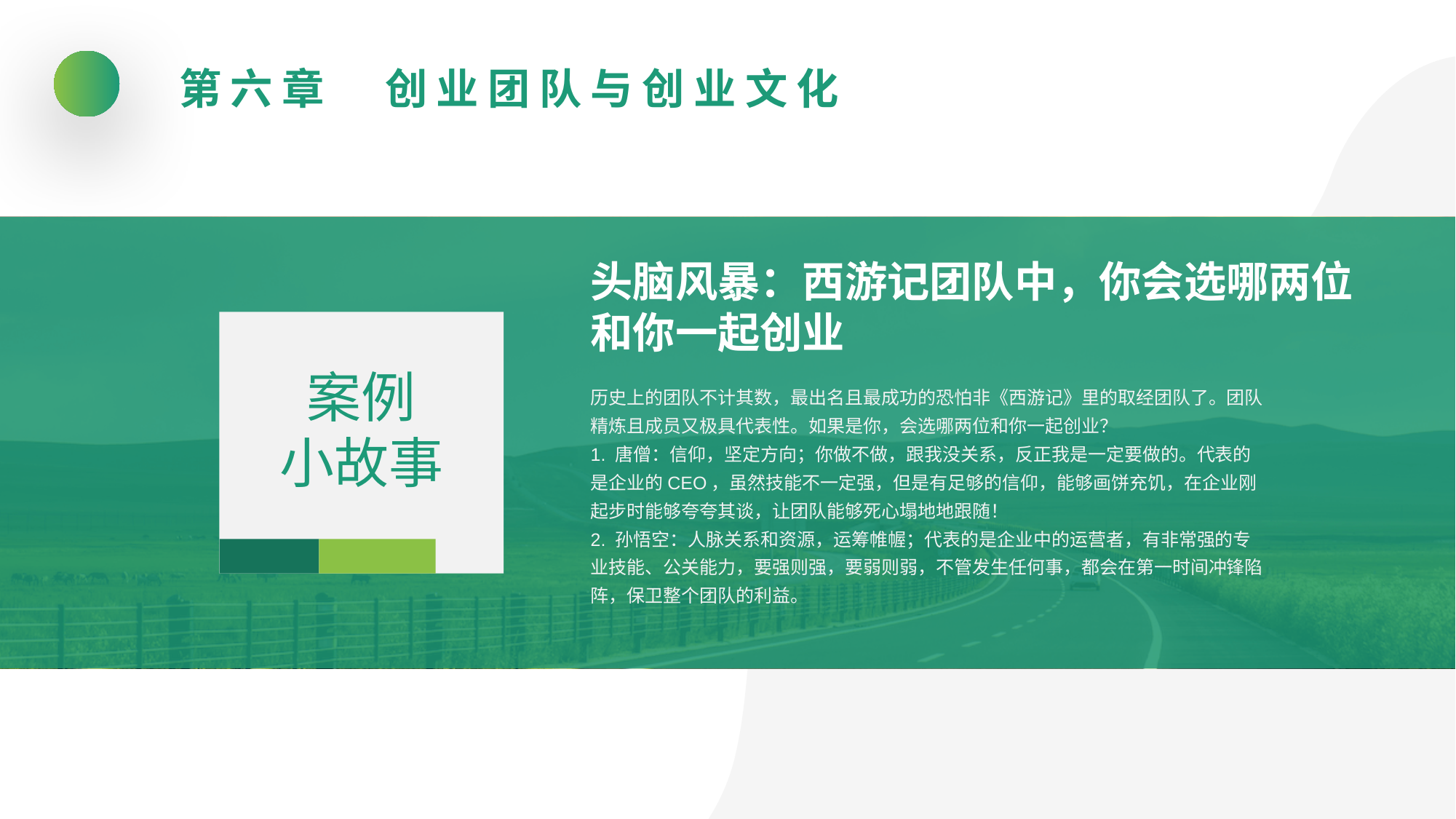

第六章　创业团队与创业文化

头脑风暴：西游记团队中，你会选哪两位和你一起创业

案例
小故事

历史上的团队不计其数，最出名且最成功的恐怕非《西游记》里的取经团队了。团队精炼且成员又极具代表性。如果是你，会选哪两位和你一起创业？
1. 唐僧：信仰，坚定方向；你做不做，跟我没关系，反正我是一定要做的。代表的是企业的CEO，虽然技能不一定强，但是有足够的信仰，能够画饼充饥，在企业刚起步时能够夸夸其谈，让团队能够死心塌地地跟随！
2. 孙悟空：人脉关系和资源，运筹帷幄；代表的是企业中的运营者，有非常强的专业技能、公关能力，要强则强，要弱则弱，不管发生任何事，都会在第一时间冲锋陷阵，保卫整个团队的利益。